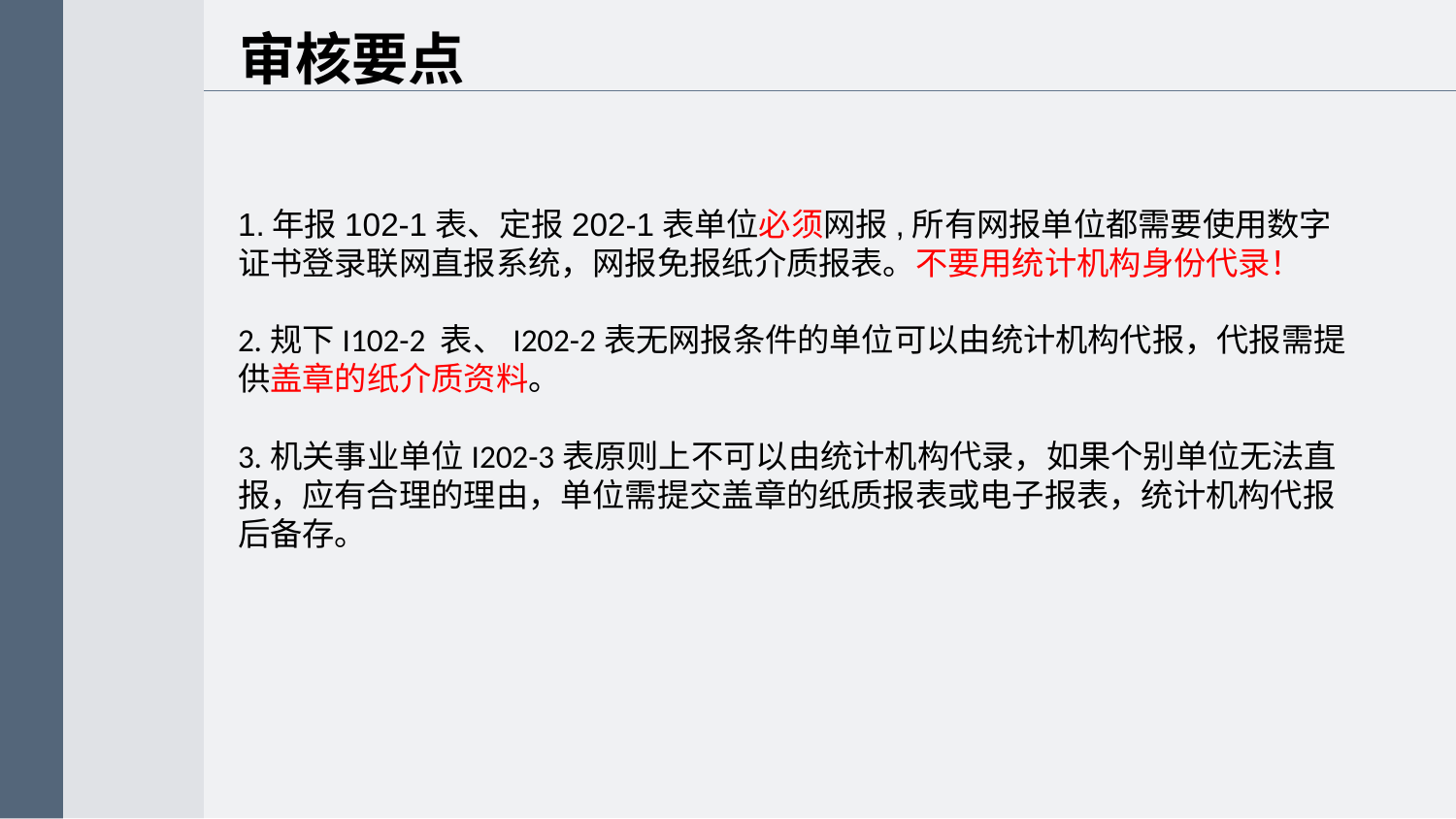

审核要点

1.年报102-1表、定报202-1表单位必须网报,所有网报单位都需要使用数字证书登录联网直报系统，网报免报纸介质报表。不要用统计机构身份代录！

2.规下I102-2 表、I202-2表无网报条件的单位可以由统计机构代报，代报需提供盖章的纸介质资料。

3.机关事业单位I202-3表原则上不可以由统计机构代录，如果个别单位无法直报，应有合理的理由，单位需提交盖章的纸质报表或电子报表，统计机构代报后备存。